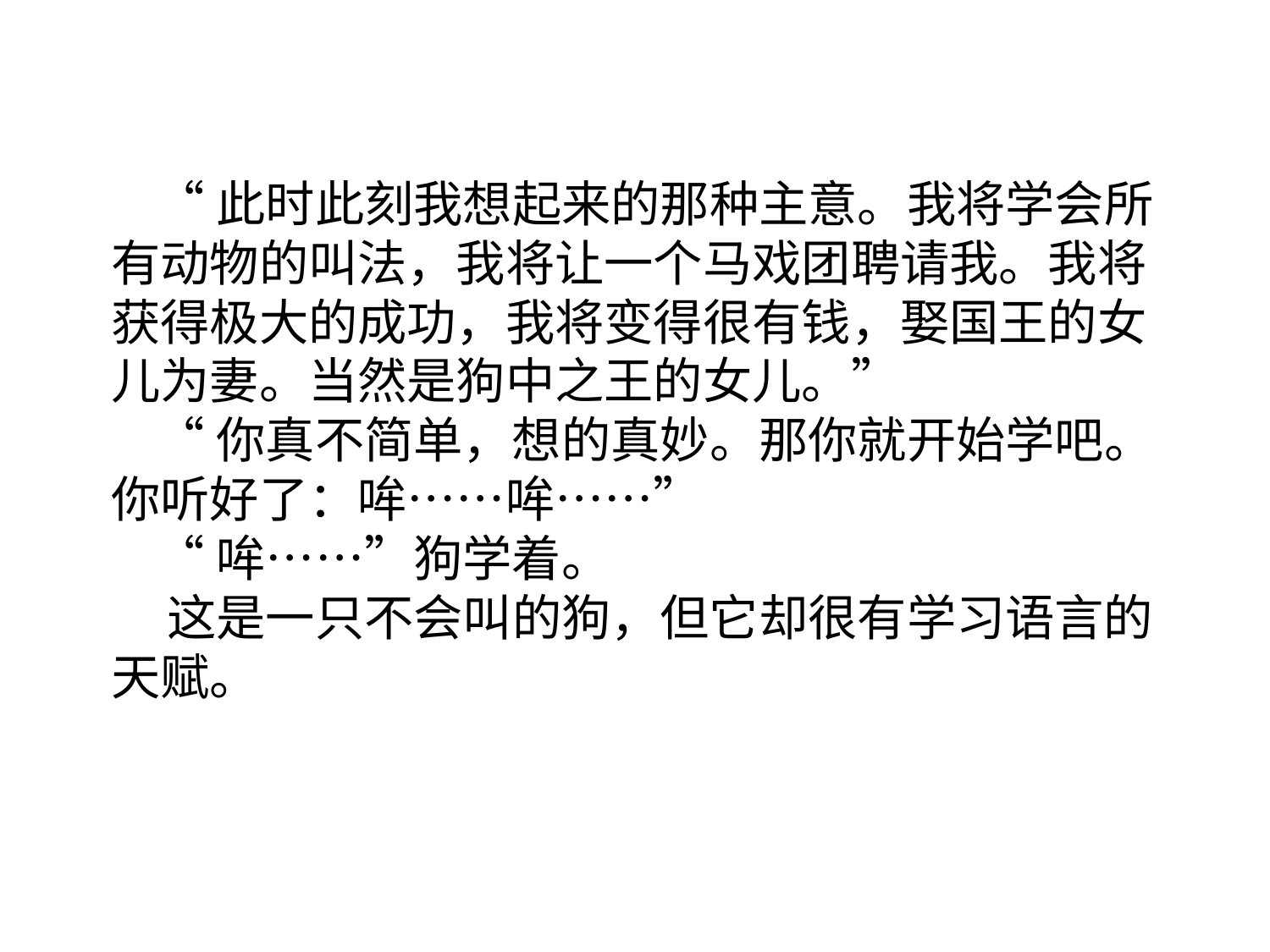

“此时此刻我想起来的那种主意。我将学会所有动物的叫法，我将让一个马戏团聘请我。我将获得极大的成功，我将变得很有钱，娶国王的女儿为妻。当然是狗中之王的女儿。”
    “你真不简单，想的真妙。那你就开始学吧。你听好了：哞……哞……”
    “哞……”狗学着。
    这是一只不会叫的狗，但它却很有学习语言的天赋。